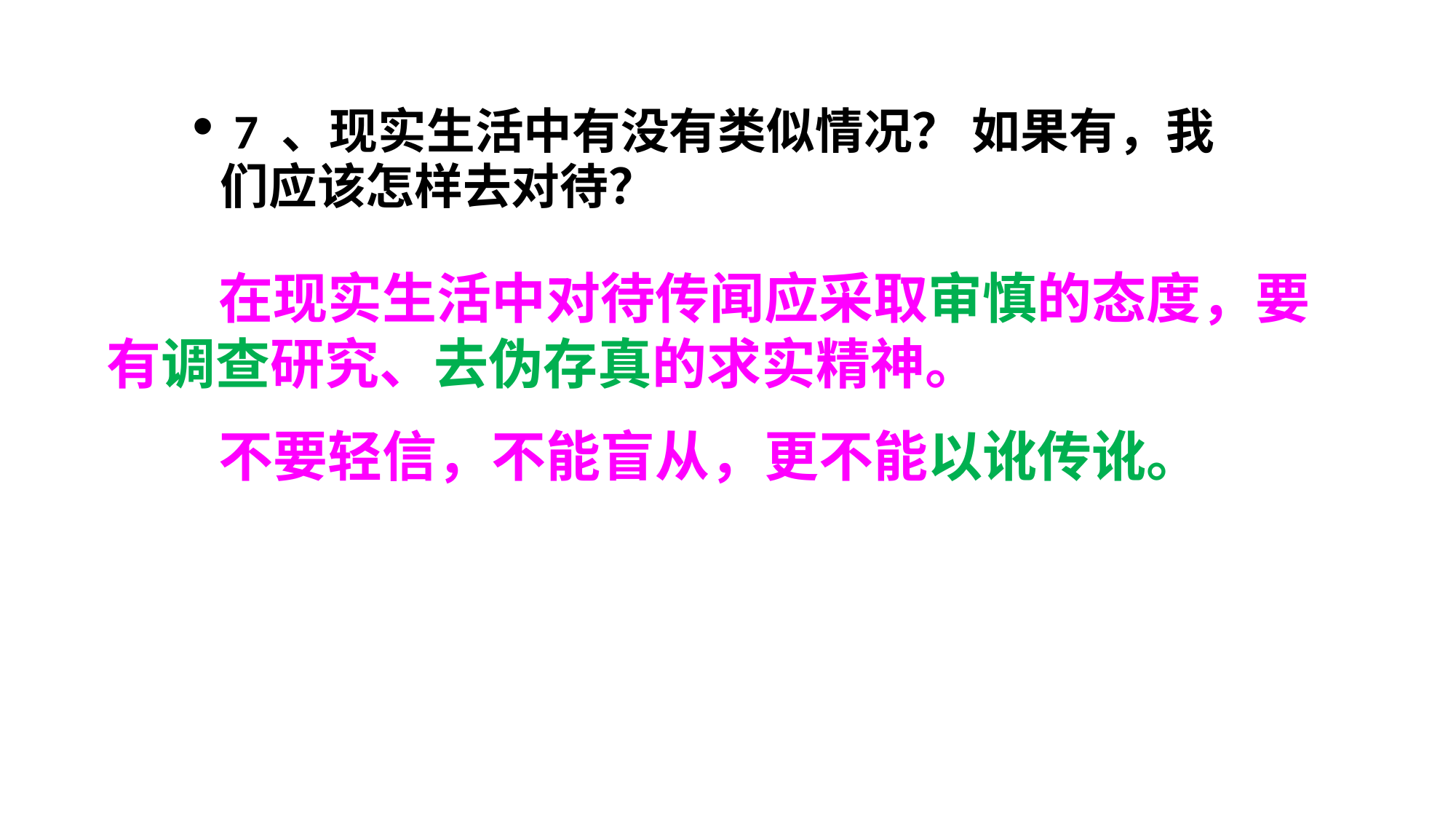

7 、现实生活中有没有类似情况？ 如果有，我们应该怎样去对待？
        在现实生活中对待传闻应采取审慎的态度，要有调查研究、去伪存真的求实精神。
        不要轻信，不能盲从，更不能以讹传讹。